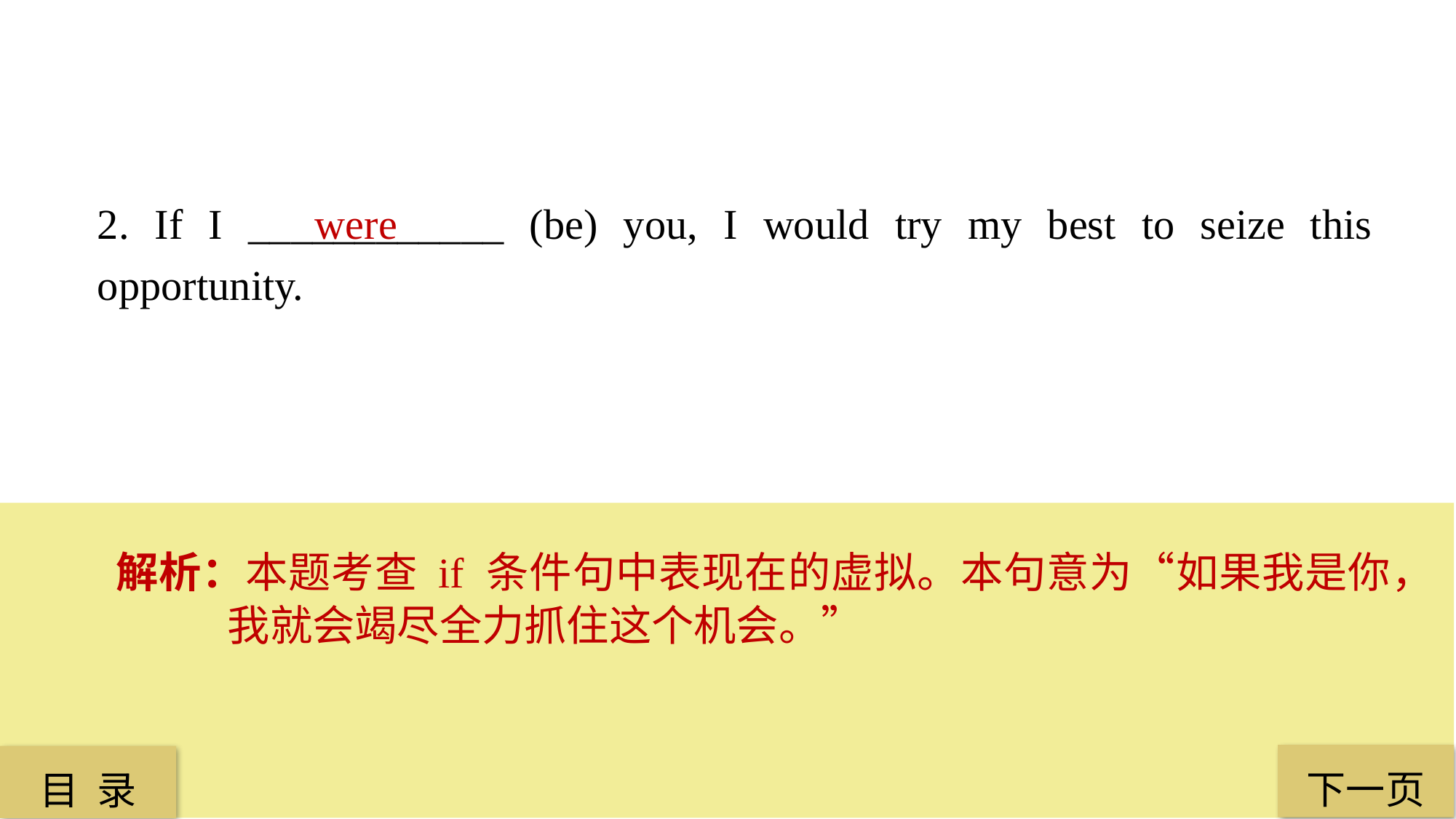

2. If I ____________ (be) you, I would try my best to seize this opportunity.
were
解析：本题考查 if 条件句中表现在的虚拟。本句意为“如果我是你，我就会竭尽全力抓住这个机会。”